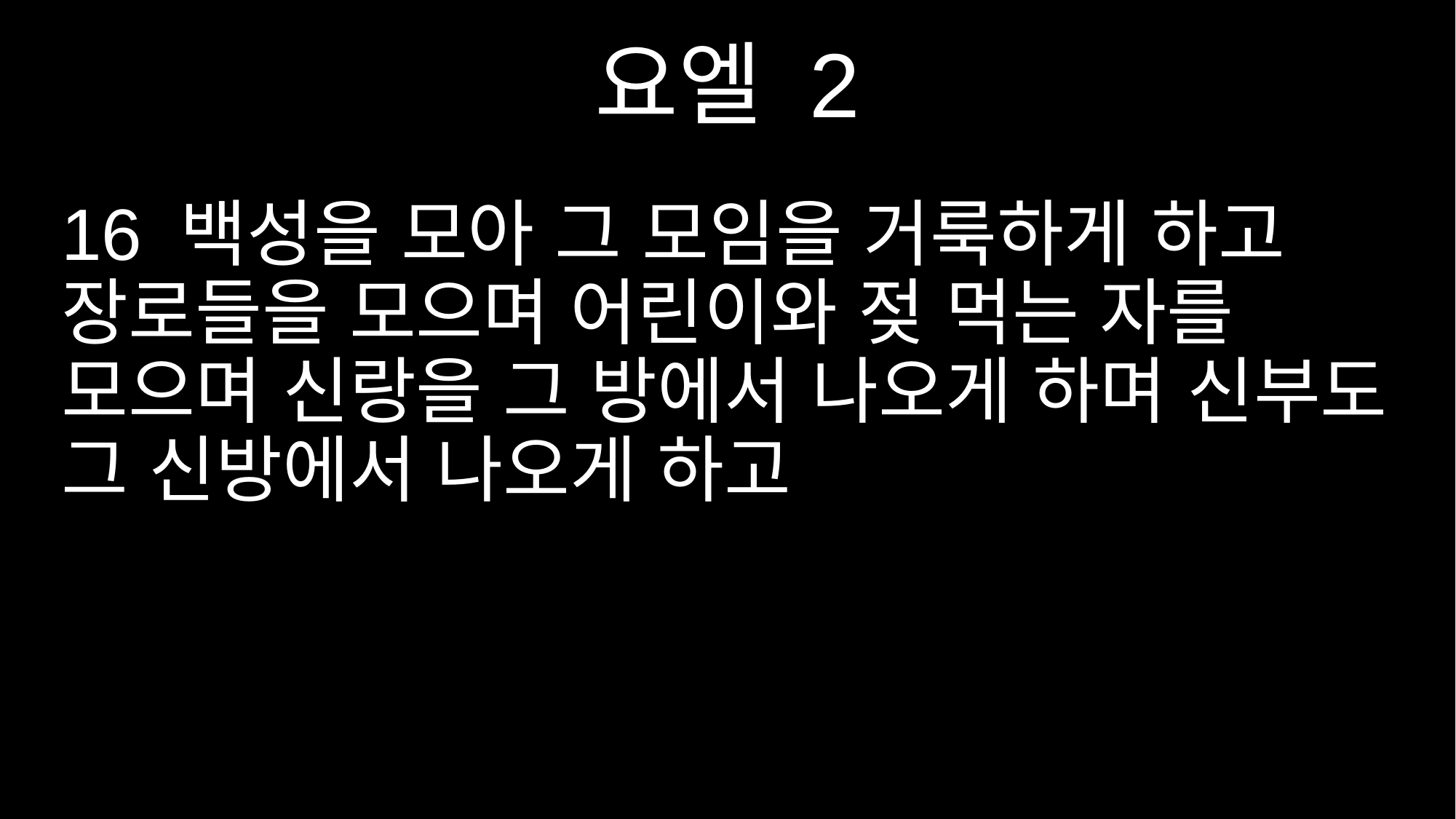

요엘 2
16 백성을 모아 그 모임을 거룩하게 하고 장로들을 모으며 어린이와 젖 먹는 자를 모으며 신랑을 그 방에서 나오게 하며 신부도 그 신방에서 나오게 하고